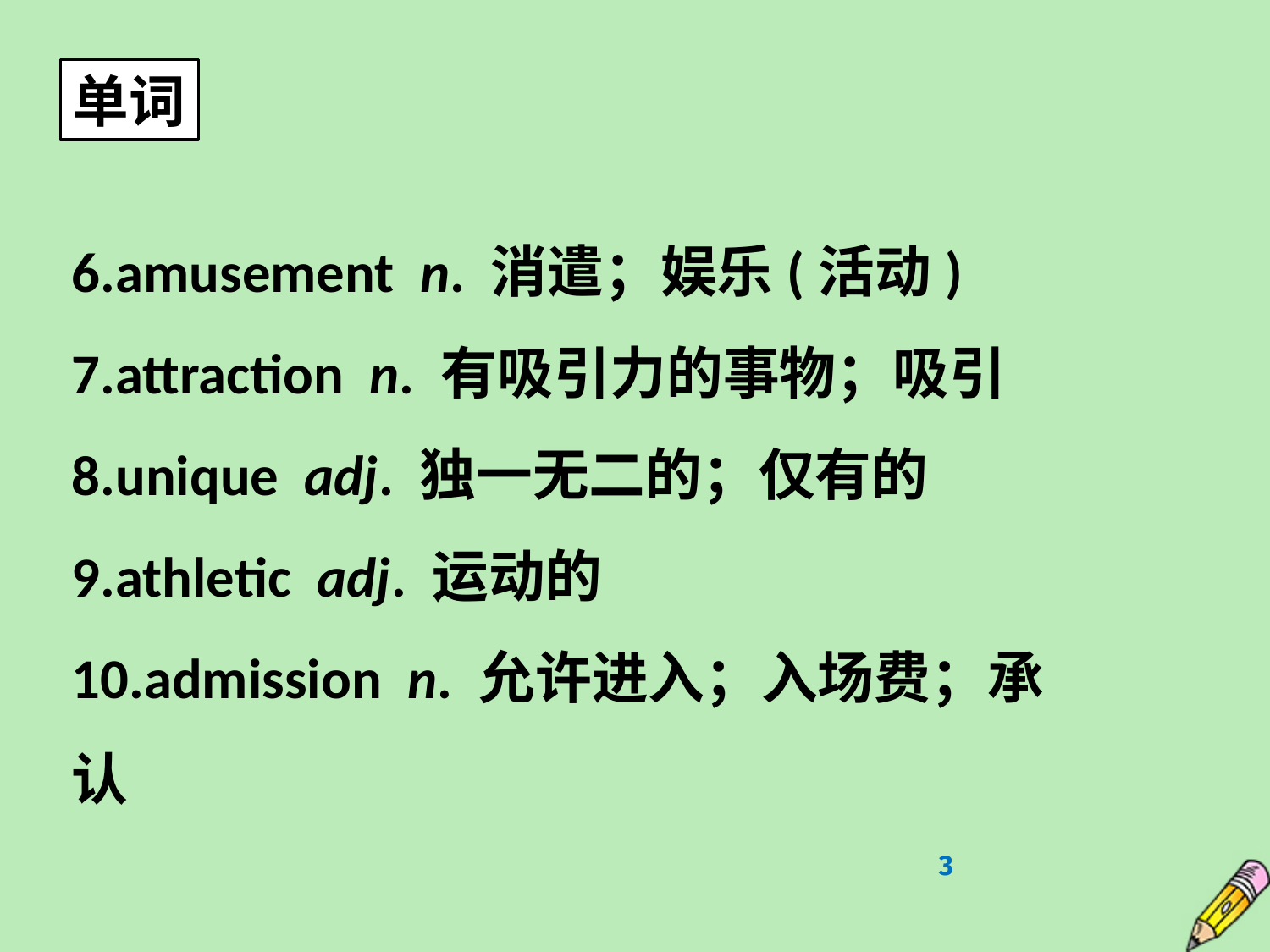

单词
6.amusement  n. 消遣；娱乐(活动)
7.attraction  n. 有吸引力的事物；吸引
8.unique  adj. 独一无二的；仅有的
9.athletic  adj. 运动的
10.admission  n. 允许进入；入场费；承认
3